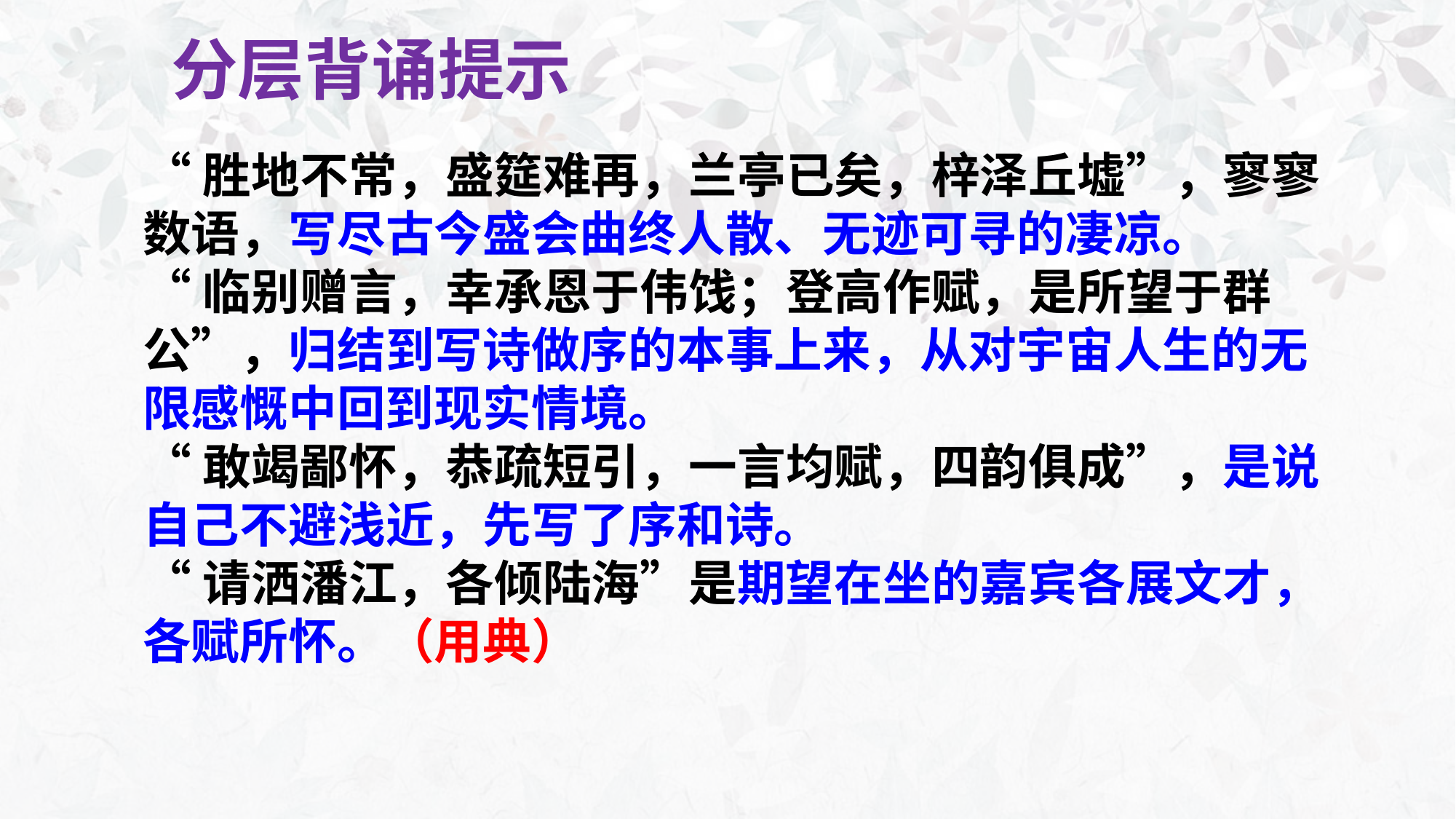

分层背诵提示
“胜地不常，盛筵难再，兰亭已矣，梓泽丘墟”，寥寥数语，写尽古今盛会曲终人散、无迹可寻的凄凉。
“临别赠言，幸承恩于伟饯；登高作赋，是所望于群公”，归结到写诗做序的本事上来，从对宇宙人生的无限感慨中回到现实情境。
“敢竭鄙怀，恭疏短引，一言均赋，四韵俱成”，是说自己不避浅近，先写了序和诗。
“请洒潘江，各倾陆海”是期望在坐的嘉宾各展文才，各赋所怀。（用典）